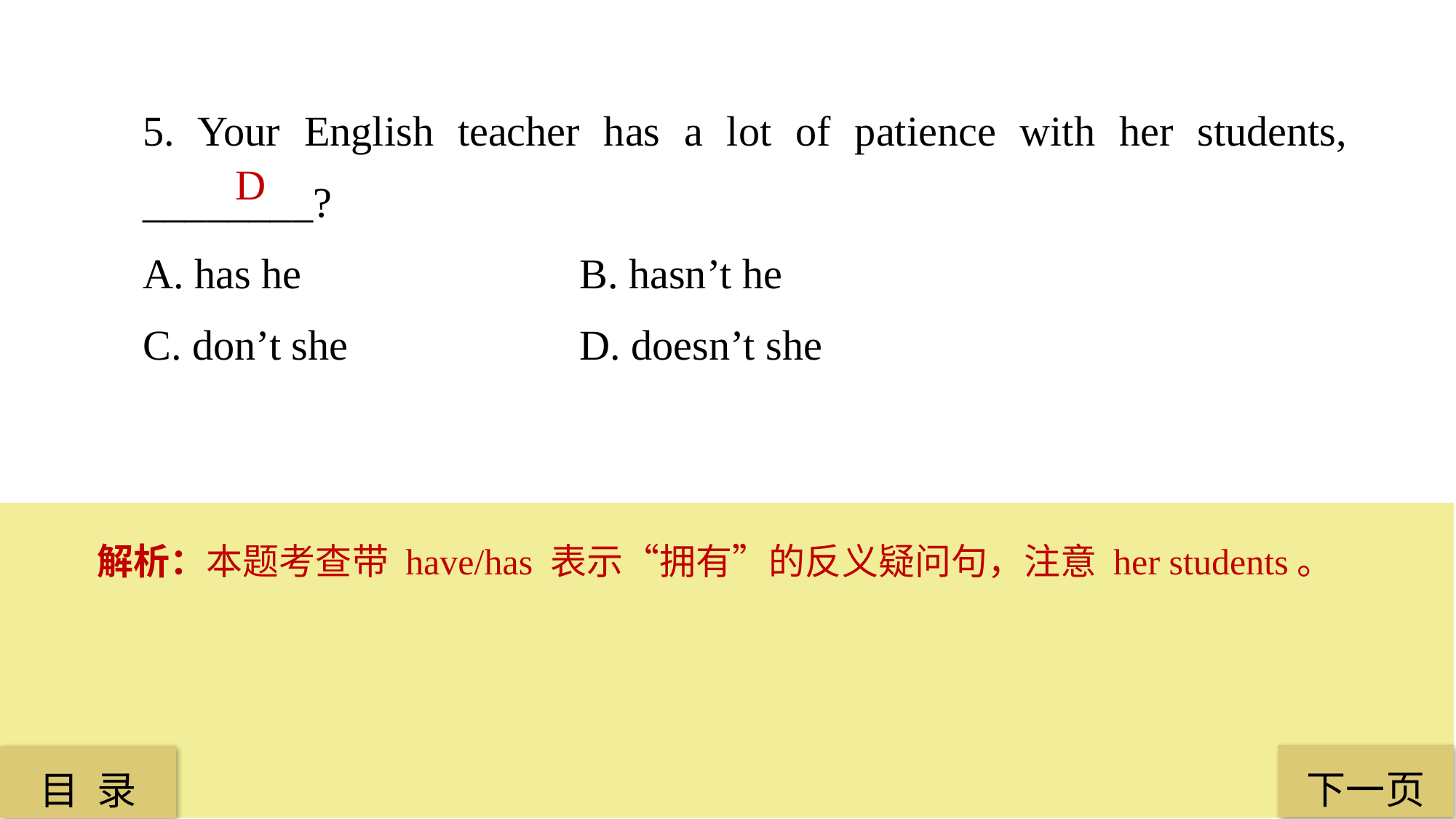

5. Your English teacher has a lot of patience with her students, ________?
A. has he 			B. hasn’t he
C. don’t she 			D. doesn’t she
D
解析：本题考查带 have/has 表示“拥有”的反义疑问句，注意 her students。